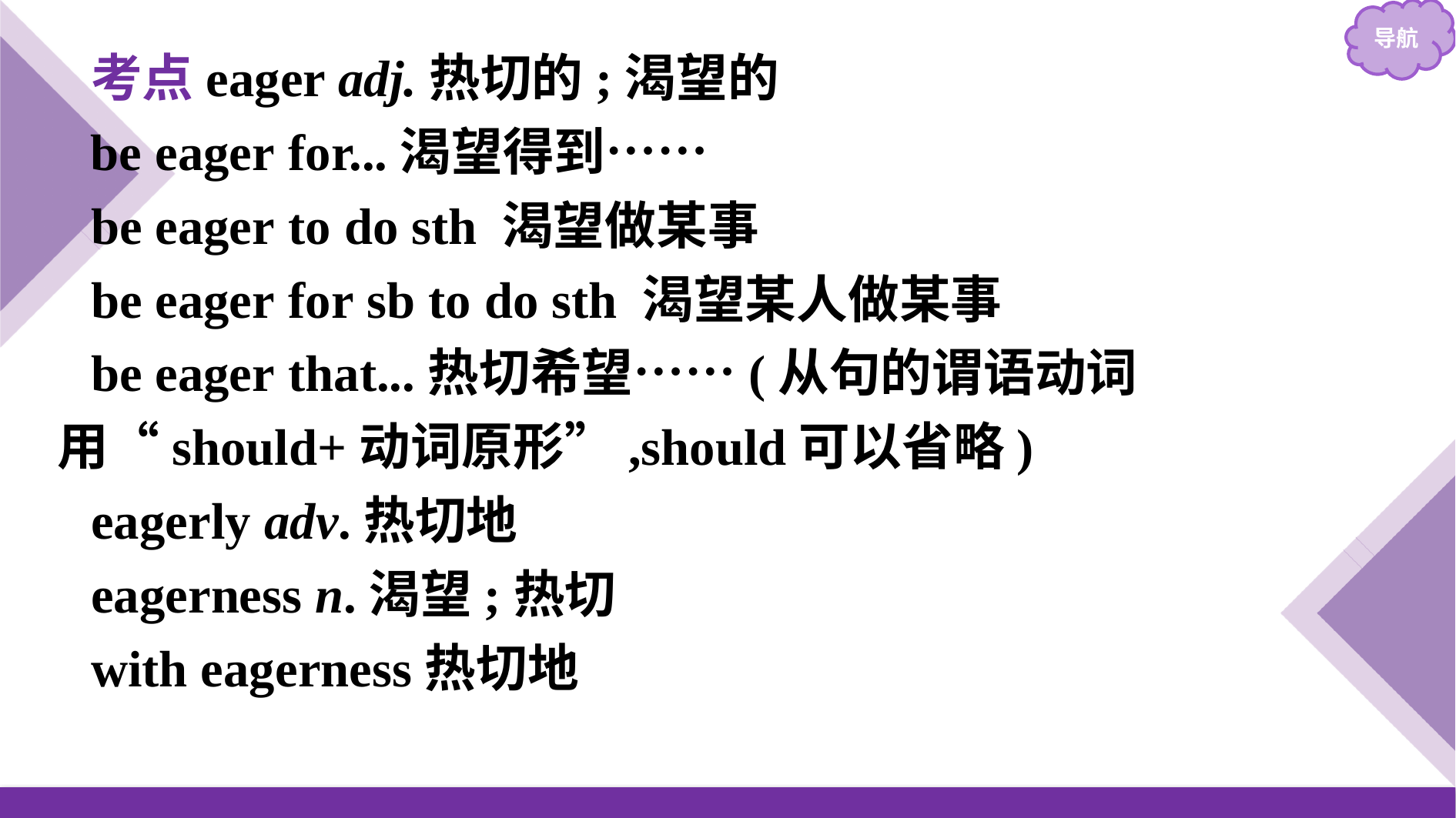

考点eager adj.热切的;渴望的
be eager for...渴望得到……
be eager to do sth 渴望做某事
be eager for sb to do sth 渴望某人做某事
be eager that...热切希望……(从句的谓语动词用“should+动词原形”,should可以省略)
eagerly adv.热切地
eagerness n.渴望;热切
with eagerness热切地